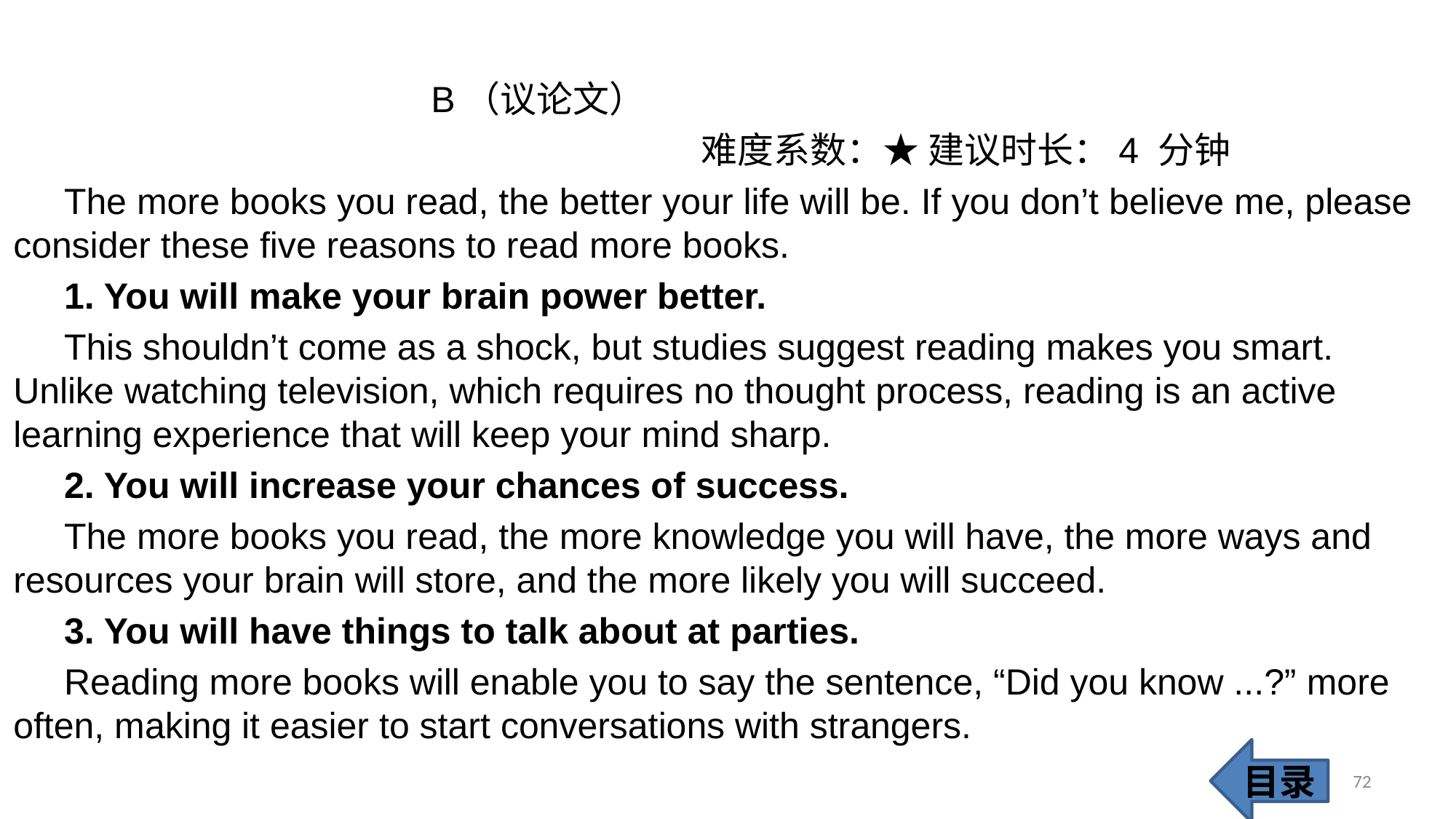

B（议论文）
                                                                                   难度系数：★ 建议时长：4 分钟
     The more books you read, the better your life will be. If you don’t believe me, please consider these five reasons to read more books.
     1. You will make your brain power better.
     This shouldn’t come as a shock, but studies suggest reading makes you smart. Unlike watching television, which requires no thought process, reading is an active learning experience that will keep your mind sharp.
     2. You will increase your chances of success.
     The more books you read, the more knowledge you will have, the more ways and resources your brain will store, and the more likely you will succeed.
     3. You will have things to talk about at parties.
     Reading more books will enable you to say the sentence, “Did you know ...?” more often, making it easier to start conversations with strangers.
目录
72